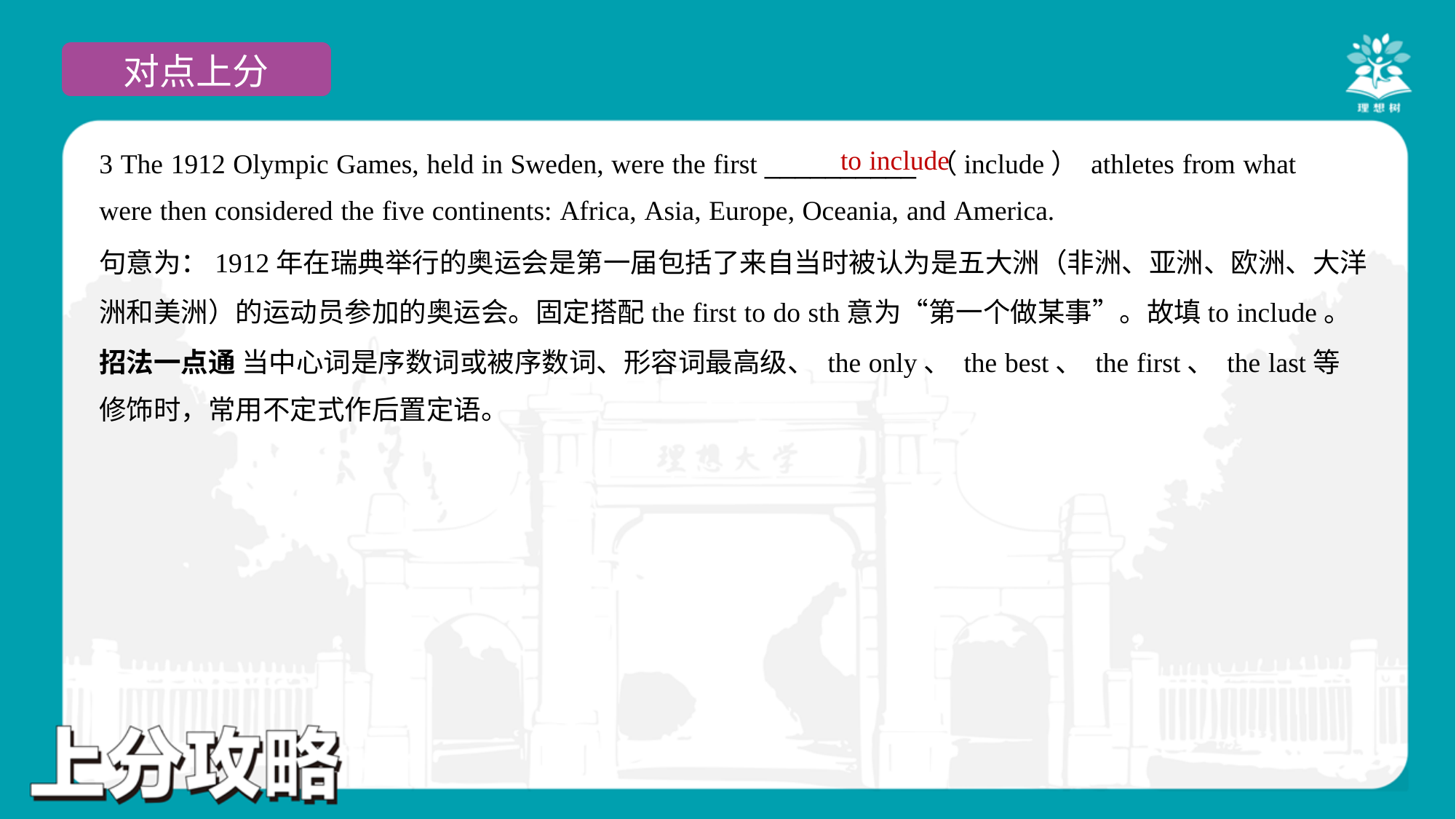

to include
3 The 1912 Olympic Games, held in Sweden, were the first __________ （include） athletes from what
were then considered the five continents: Africa, Asia, Europe, Oceania, and America.
句意为：1912年在瑞典举行的奥运会是第一届包括了来自当时被认为是五大洲（非洲、亚洲、欧洲、大洋
洲和美洲）的运动员参加的奥运会。固定搭配the first to do sth意为“第一个做某事”。故填to include。
招法一点通 当中心词是序数词或被序数词、形容词最高级、 the only、 the best、 the first、 the last等
修饰时，常用不定式作后置定语。